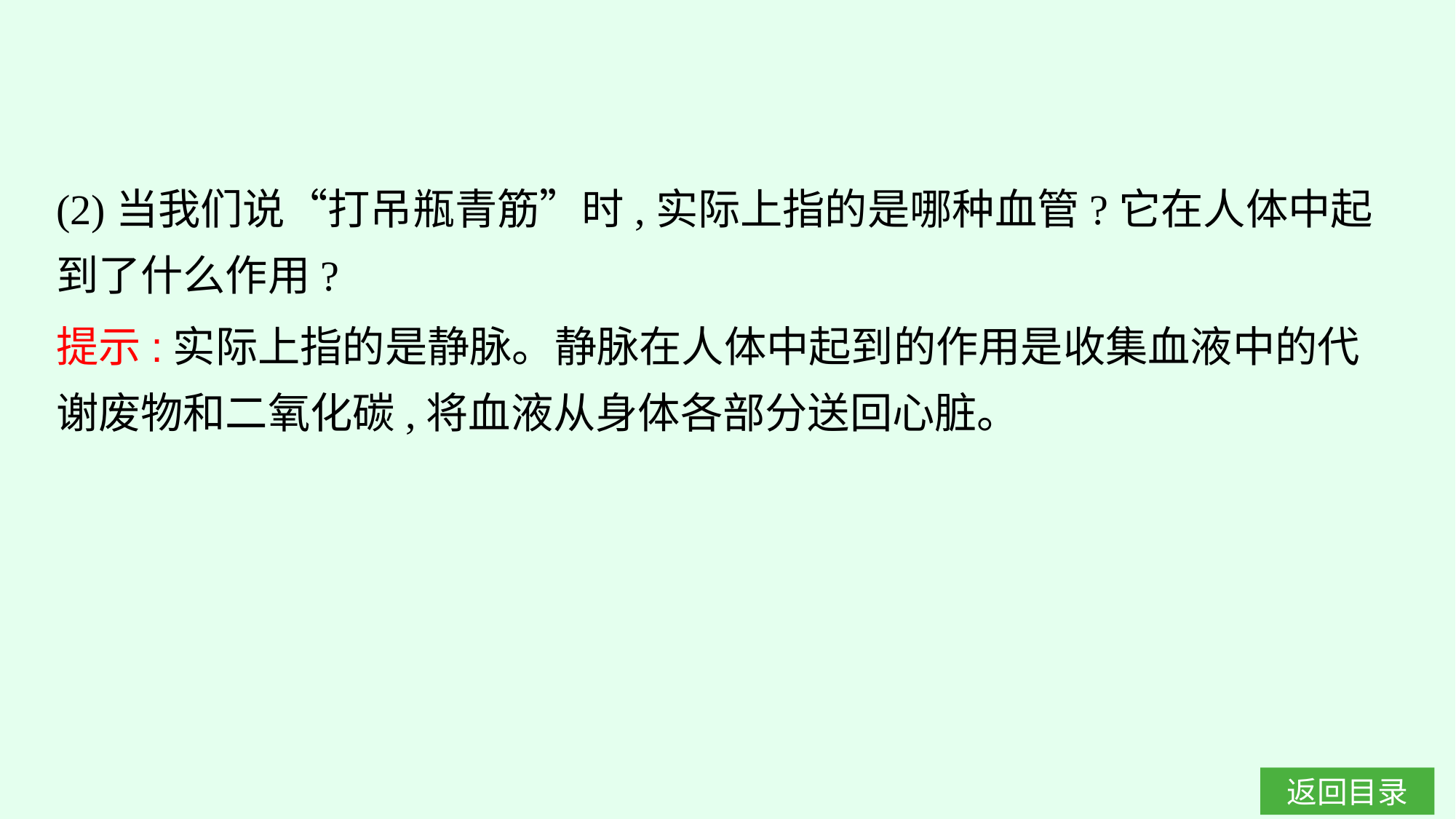

(2)当我们说“打吊瓶青筋”时,实际上指的是哪种血管?它在人体中起到了什么作用?
提示:实际上指的是静脉。静脉在人体中起到的作用是收集血液中的代谢废物和二氧化碳,将血液从身体各部分送回心脏。